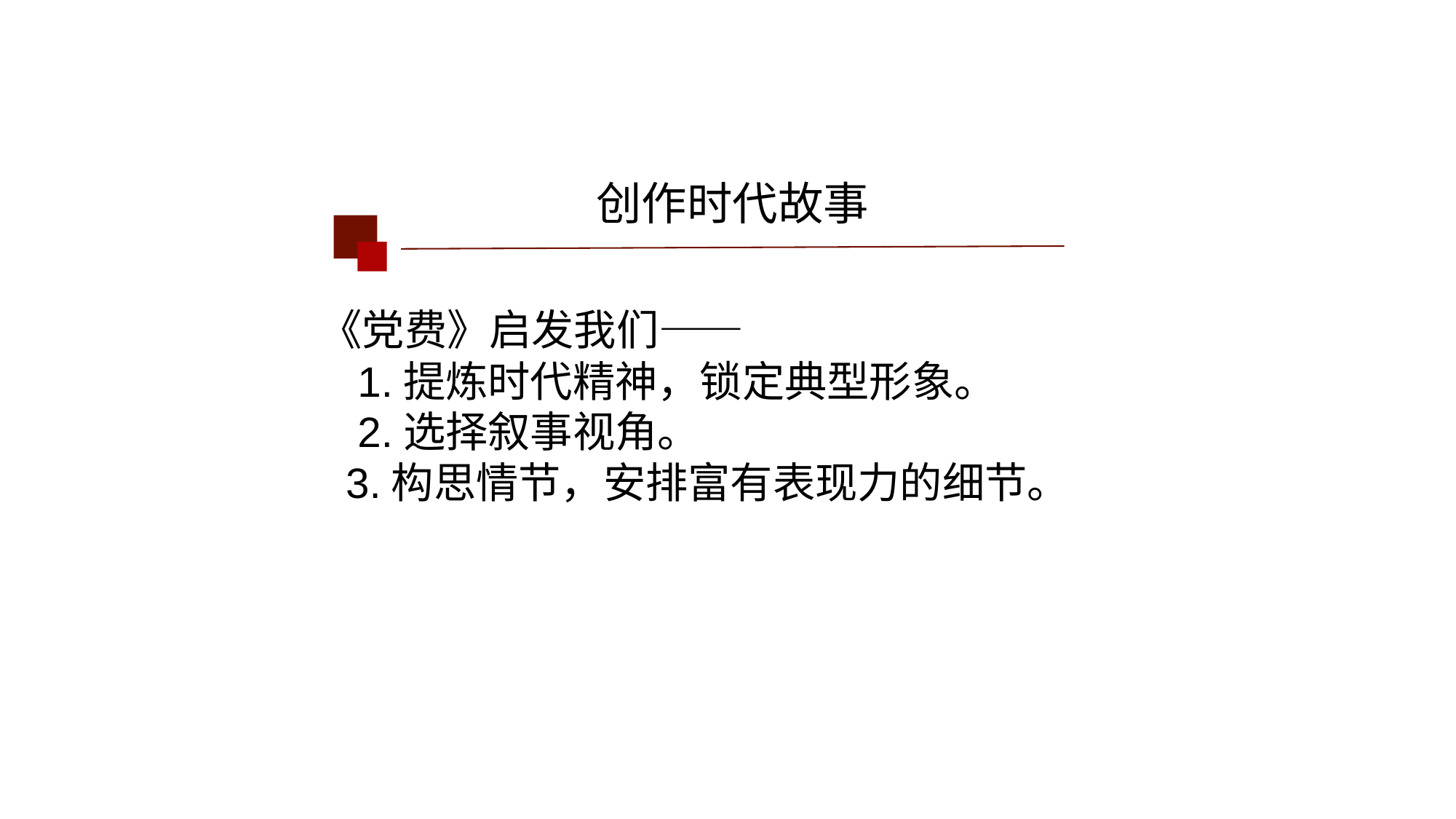

创作时代故事

   《党费》启发我们——
      1.提炼时代精神，锁定典型形象。
      2.选择叙事视角。
     3.构思情节，安排富有表现力的细节。